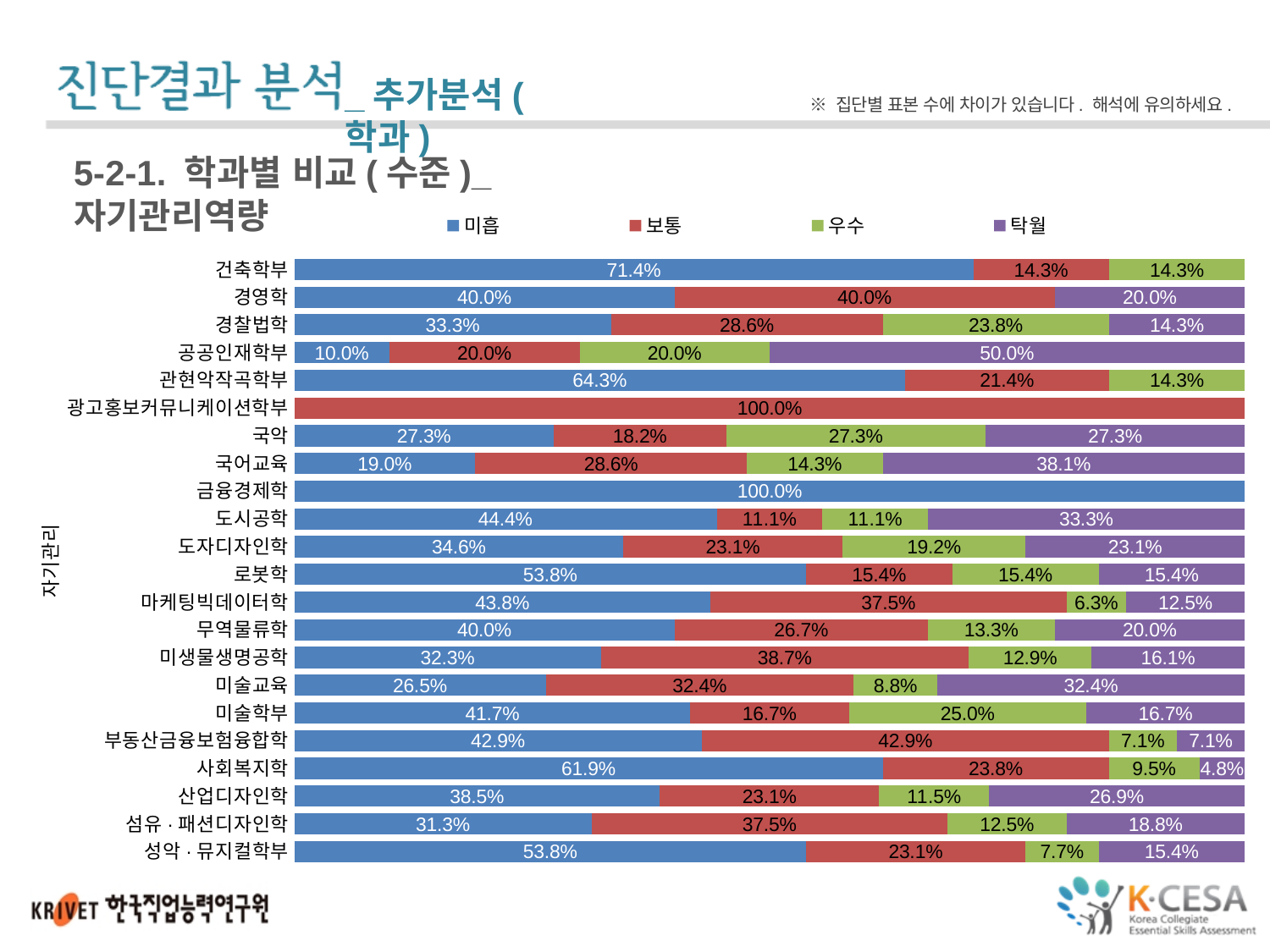

_추가분석(학과)
※ 집단별 표본 수에 차이가 있습니다. 해석에 유의하세요.
5-2-1. 학과별 비교(수준)_자기관리역량

### Chart

| Category | 미흡 | 보통 | 우수 | 탁월 |
|---|---|---|---|---|
| 건축학부 | 0.7142857142857143 | 0.14285714285714285 | 0.14285714285714285 | None |
| 경영학 | 0.4 | 0.4 | None | 0.2 |
| 경찰법학 | 0.33333333333333326 | 0.2857142857142857 | 0.23809523809523805 | 0.14285714285714285 |
| 공공인재학부 | 0.1 | 0.2 | 0.2 | 0.5 |
| 관현악작곡학부 | 0.6428571428571429 | 0.21428571428571427 | 0.14285714285714285 | None |
| 광고홍보커뮤니케이션학부 | None | 1.0 | None | None |
| 국악 | 0.2727272727272727 | 0.18181818181818182 | 0.2727272727272727 | 0.2727272727272727 |
| 국어교육 | 0.19047619047619047 | 0.2857142857142857 | 0.14285714285714285 | 0.38095238095238093 |
| 금융경제학 | 1.0 | None | None | None |
| 도시공학 | 0.4444444444444444 | 0.1111111111111111 | 0.1111111111111111 | 0.33333333333333326 |
| 도자디자인학 | 0.34615384615384615 | 0.23076923076923075 | 0.19230769230769235 | 0.23076923076923075 |
| 로봇학 | 0.5384615384615384 | 0.15384615384615385 | 0.15384615384615385 | 0.15384615384615385 |
| 마케팅빅데이터학 | 0.4375 | 0.375 | 0.0625 | 0.125 |
| 무역물류학 | 0.4 | 0.26666666666666666 | 0.13333333333333333 | 0.2 |
| 미생물생명공학 | 0.3225806451612903 | 0.3870967741935484 | 0.12903225806451613 | 0.16129032258064516 |
| 미술교육 | 0.2647058823529412 | 0.32352941176470584 | 0.08823529411764706 | 0.32352941176470584 |
| 미술학부 | 0.41666666666666674 | 0.16666666666666663 | 0.25 | 0.16666666666666663 |
| 부동산금융보험융합학 | 0.42857142857142855 | 0.42857142857142855 | 0.07142857142857142 | 0.07142857142857142 |
| 사회복지학 | 0.6190476190476191 | 0.23809523809523805 | 0.09523809523809523 | 0.047619047619047616 |
| 산업디자인학 | 0.3846153846153847 | 0.23076923076923075 | 0.11538461538461538 | 0.2692307692307692 |
| 섬유·패션디자인학 | 0.3125 | 0.375 | 0.125 | 0.1875 |
| 성악·뮤지컬학부 | 0.5384615384615384 | 0.23076923076923075 | 0.07692307692307693 | 0.15384615384615385 |